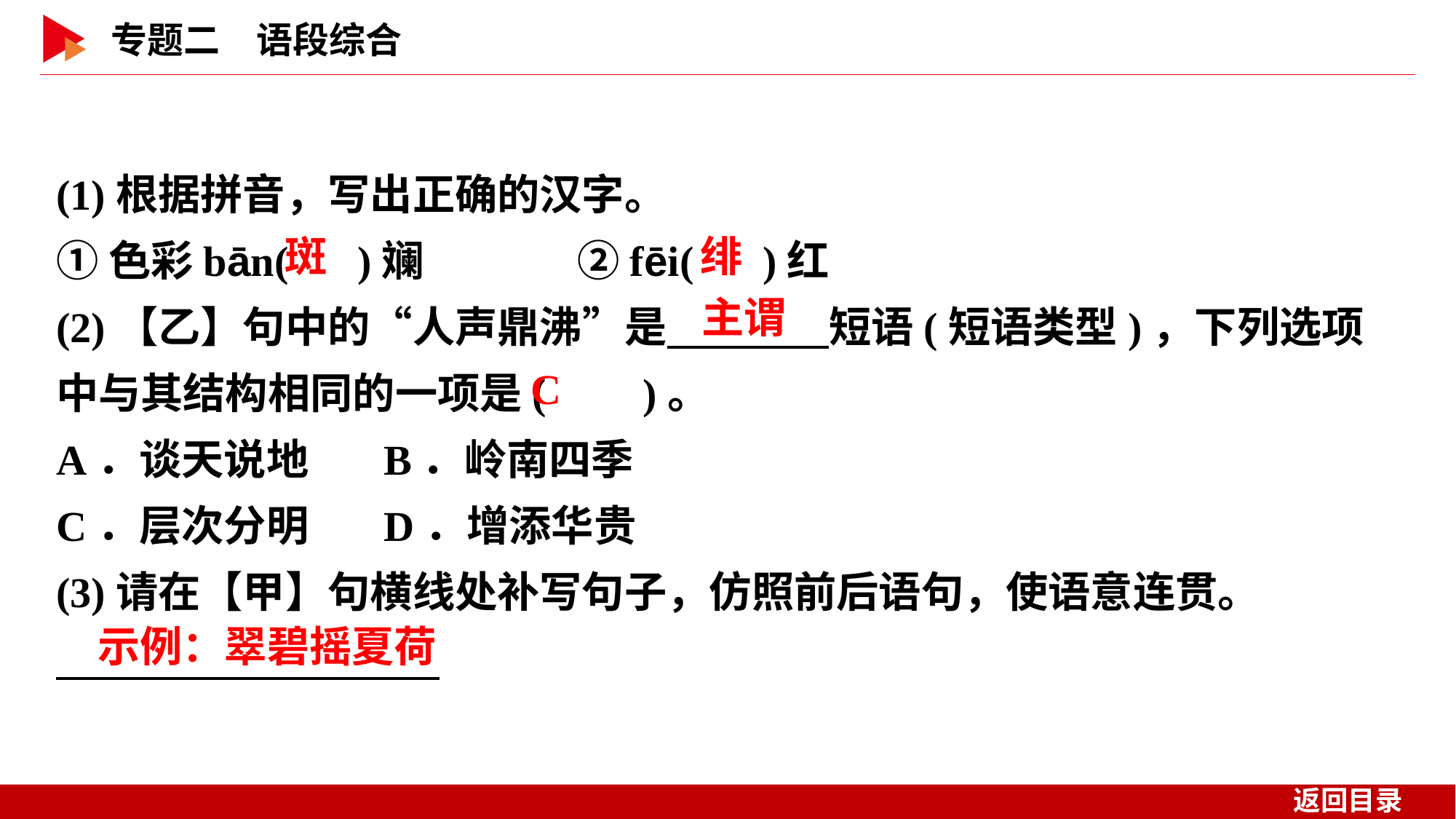

(1)根据拼音，写出正确的汉字。
①色彩bān(      )斓	　　②fēi(      )红
(2)【乙】句中的“人声鼎沸”是　        　短语(短语类型)，下列选项中与其结构相同的一项是(         )。
A．谈天说地	B．岭南四季
C．层次分明	D．增添华贵
(3)请在【甲】句横线处补写句子，仿照前后语句，使语意连贯。

   斑
   绯
主谓
   C
示例：翠碧摇夏荷